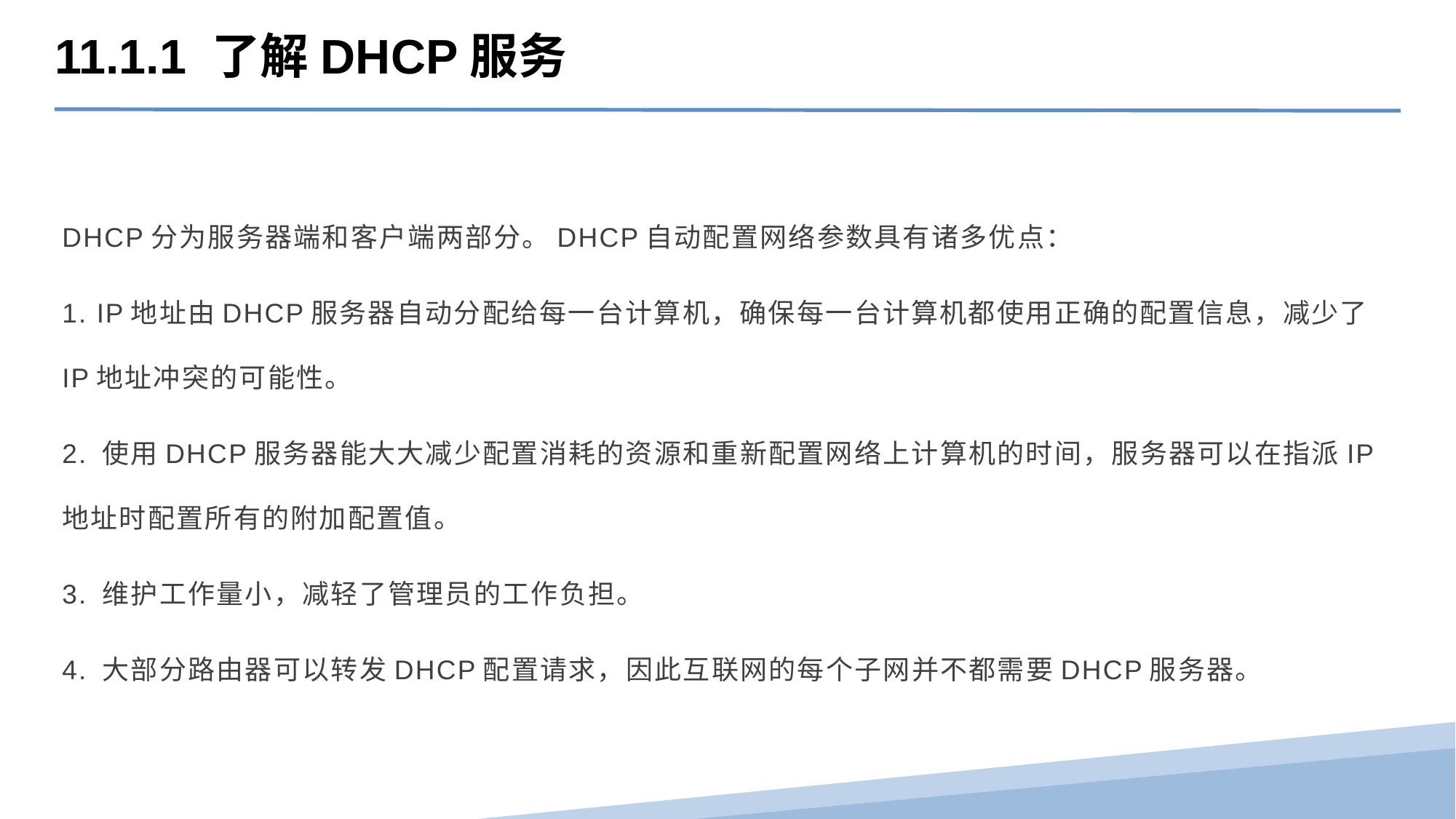

11.1.1 了解DHCP服务
DHCP分为服务器端和客户端两部分。DHCP自动配置网络参数具有诸多优点：
1. IP地址由DHCP服务器自动分配给每一台计算机，确保每一台计算机都使用正确的配置信息，减少了IP地址冲突的可能性。
2. 使用DHCP服务器能大大减少配置消耗的资源和重新配置网络上计算机的时间，服务器可以在指派IP地址时配置所有的附加配置值。
3. 维护工作量小，减轻了管理员的工作负担。
4. 大部分路由器可以转发DHCP配置请求，因此互联网的每个子网并不都需要DHCP服务器。